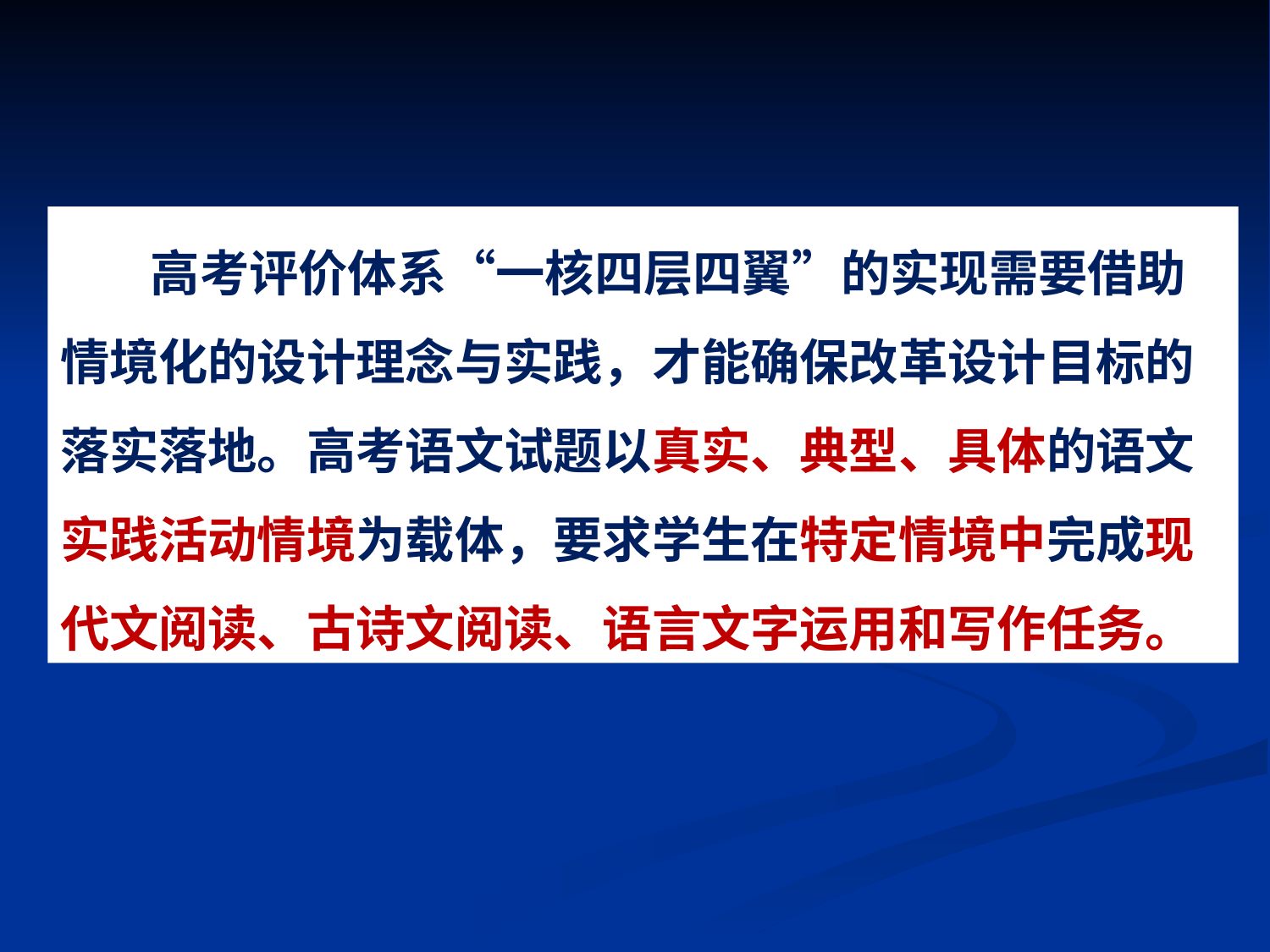

高考评价体系“一核四层四翼”的实现需要借助情境化的设计理念与实践，才能确保改革设计目标的落实落地。高考语文试题以真实、典型、具体的语文实践活动情境为载体，要求学生在特定情境中完成现代文阅读、古诗文阅读、语言文字运用和写作任务。